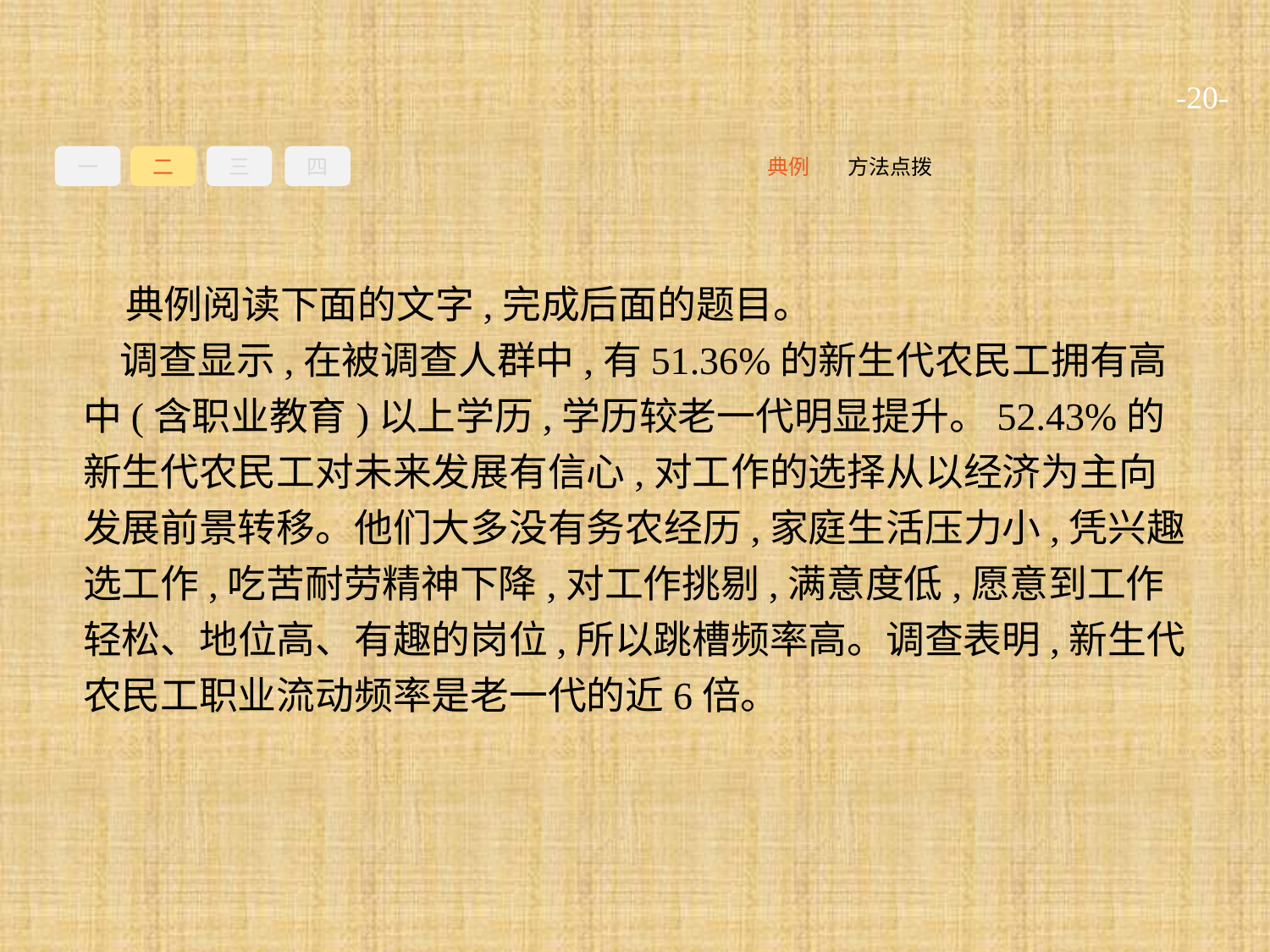

-20-
一
二
三
四
方法点拨
典例
典例阅读下面的文字,完成后面的题目。
调查显示,在被调查人群中,有51.36%的新生代农民工拥有高中(含职业教育)以上学历,学历较老一代明显提升。52.43%的新生代农民工对未来发展有信心,对工作的选择从以经济为主向发展前景转移。他们大多没有务农经历,家庭生活压力小,凭兴趣选工作,吃苦耐劳精神下降,对工作挑剔,满意度低,愿意到工作轻松、地位高、有趣的岗位,所以跳槽频率高。调查表明,新生代农民工职业流动频率是老一代的近6倍。